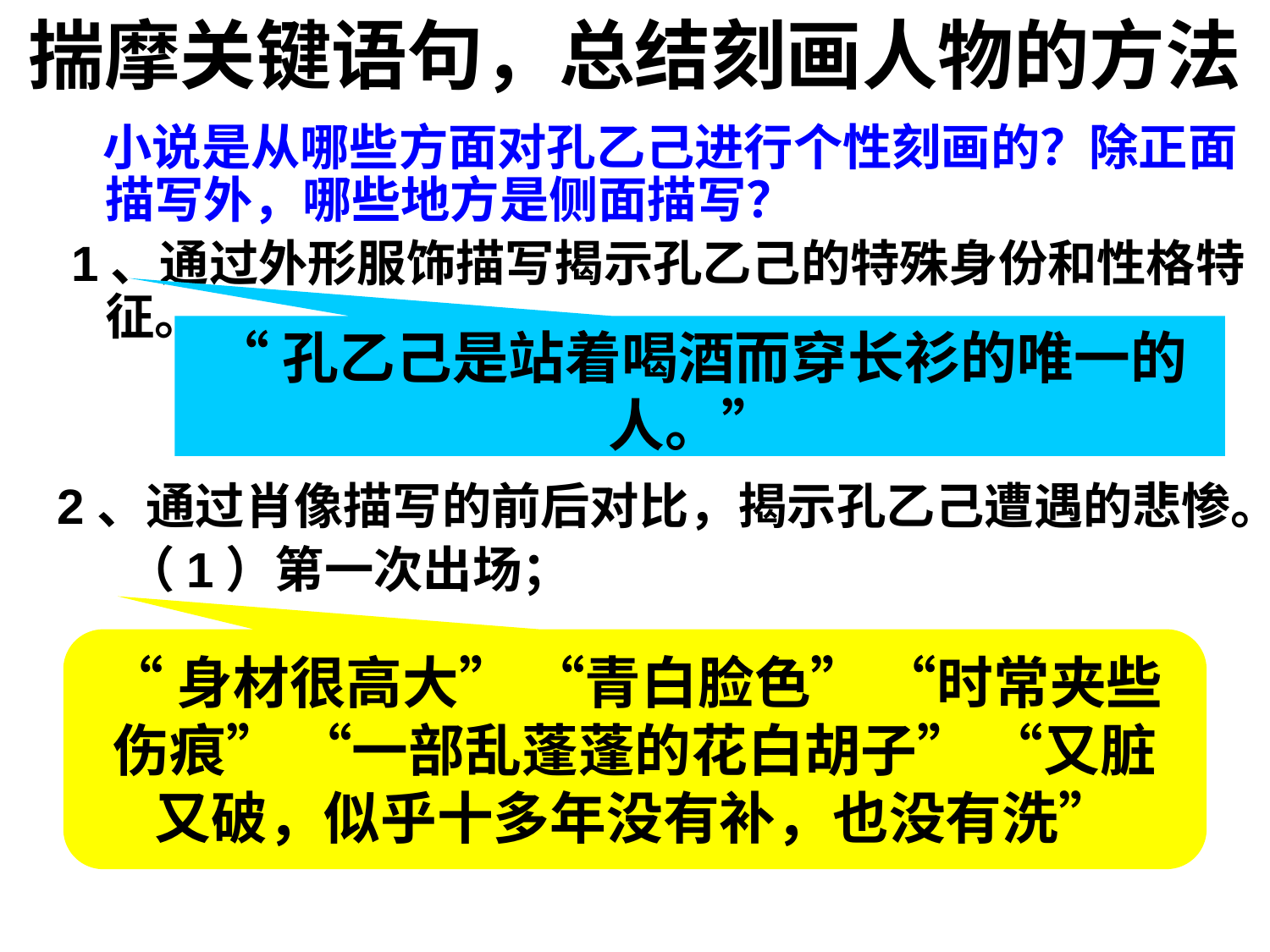

# 揣摩关键语句，总结刻画人物的方法
   小说是从哪些方面对孔乙己进行个性刻画的？除正面描写外，哪些地方是侧面描写？
 1、通过外形服饰描写揭示孔乙己的特殊身份和性格特征。

2、通过肖像描写的前后对比，揭示孔乙己遭遇的悲惨。
     （1）第一次出场；

“孔乙己是站着喝酒而穿长衫的唯一的人。”
“身材很高大” “青白脸色” “时常夹些伤痕” “一部乱蓬蓬的花白胡子” “又脏又破，似乎十多年没有补，也没有洗”